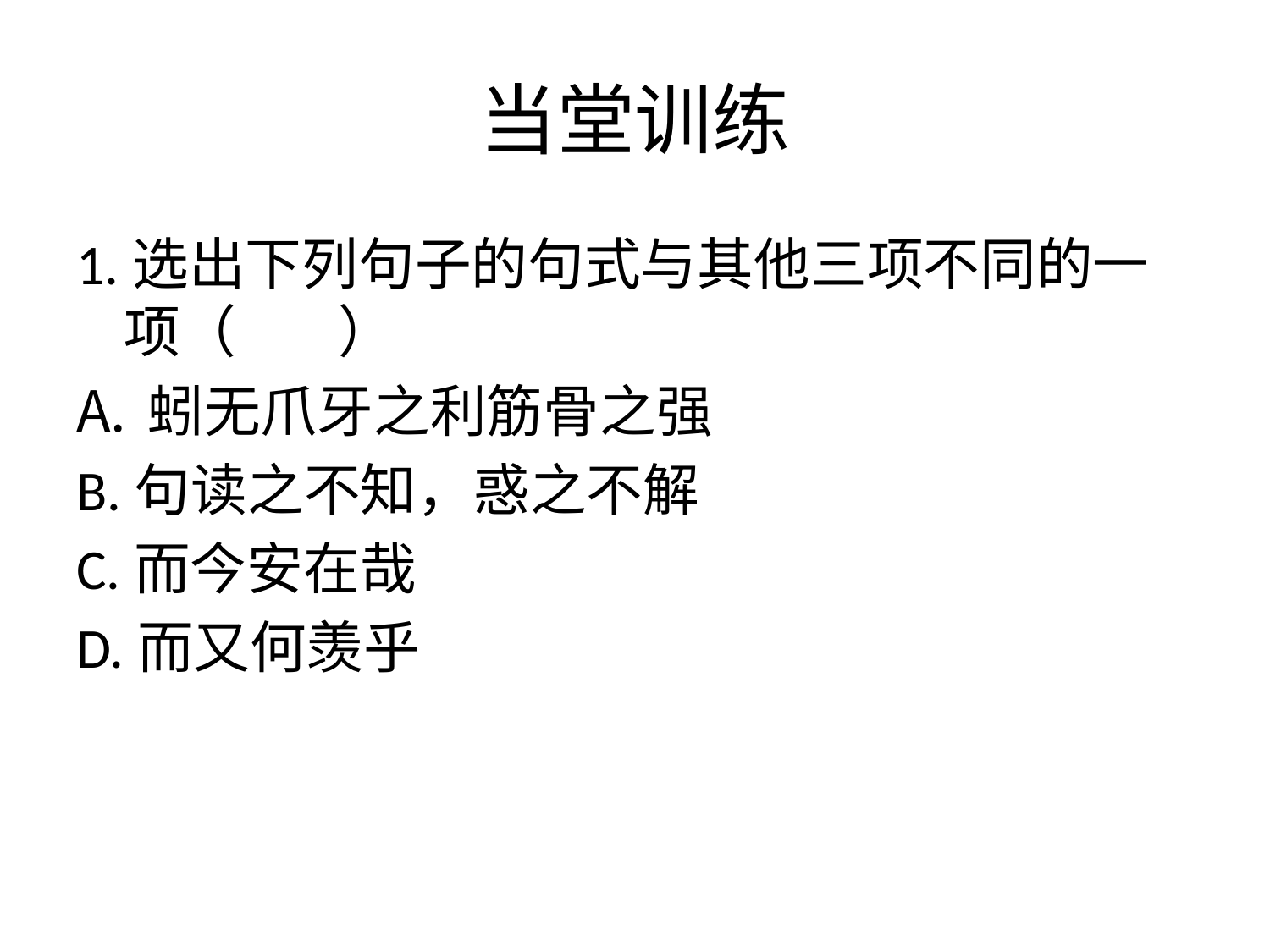

# 当堂训练
1.选出下列句子的句式与其他三项不同的一项（        ）
蚓无爪牙之利筋骨之强
B.句读之不知，惑之不解
C.而今安在哉
D.而又何羡乎